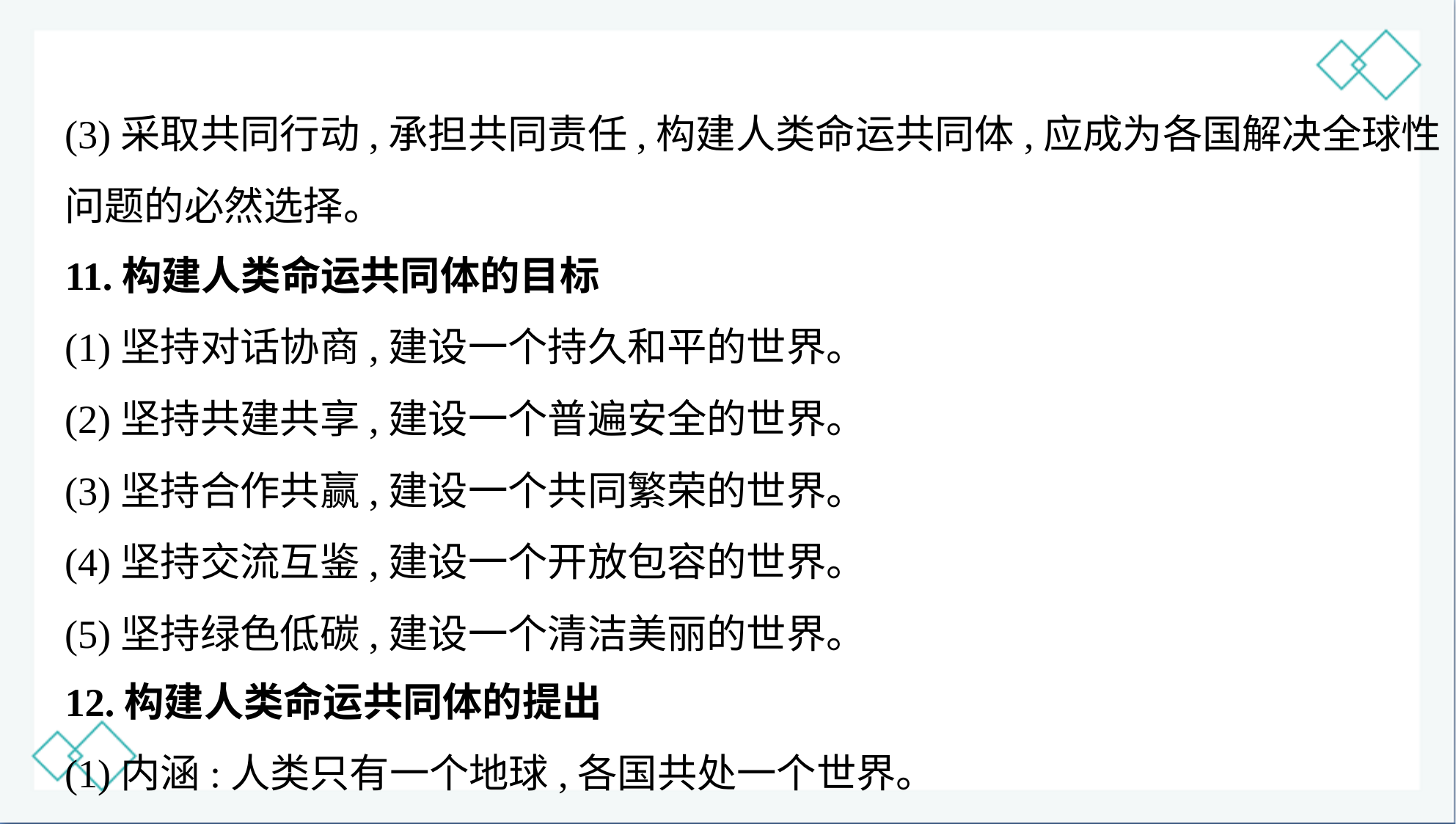

(3)采取共同行动,承担共同责任,构建人类命运共同体,应成为各国解决全球性
问题的必然选择。
11.构建人类命运共同体的目标
(1)坚持对话协商,建设一个持久和平的世界。
(2)坚持共建共享,建设一个普遍安全的世界。
(3)坚持合作共赢,建设一个共同繁荣的世界。
(4)坚持交流互鉴,建设一个开放包容的世界。
(5)坚持绿色低碳,建设一个清洁美丽的世界。
12.构建人类命运共同体的提出
(1)内涵:人类只有一个地球,各国共处一个世界。